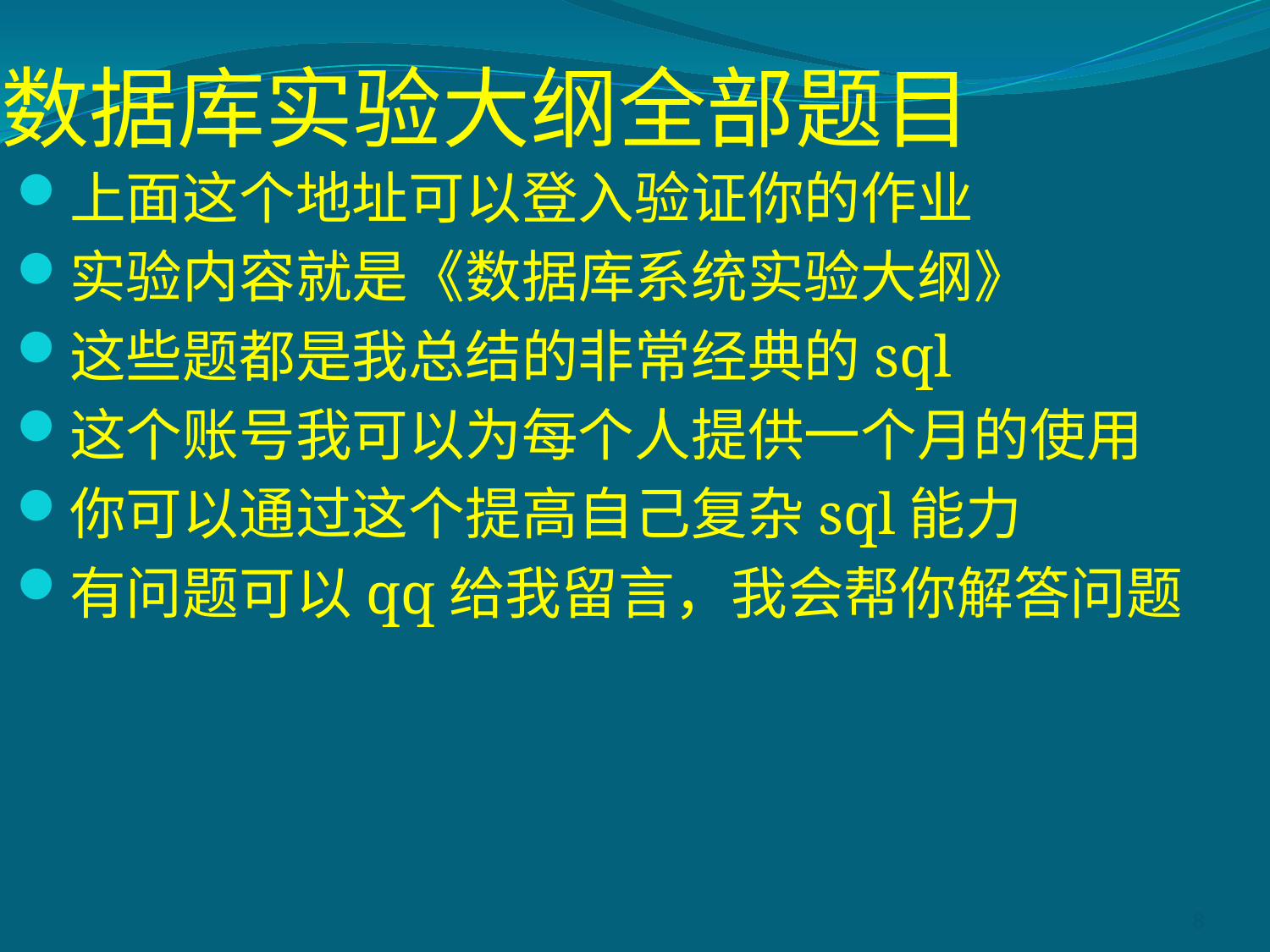

# 数据库实验大纲全部题目
上面这个地址可以登入验证你的作业
实验内容就是《数据库系统实验大纲》
这些题都是我总结的非常经典的sql
这个账号我可以为每个人提供一个月的使用
你可以通过这个提高自己复杂sql能力
有问题可以qq给我留言，我会帮你解答问题

8